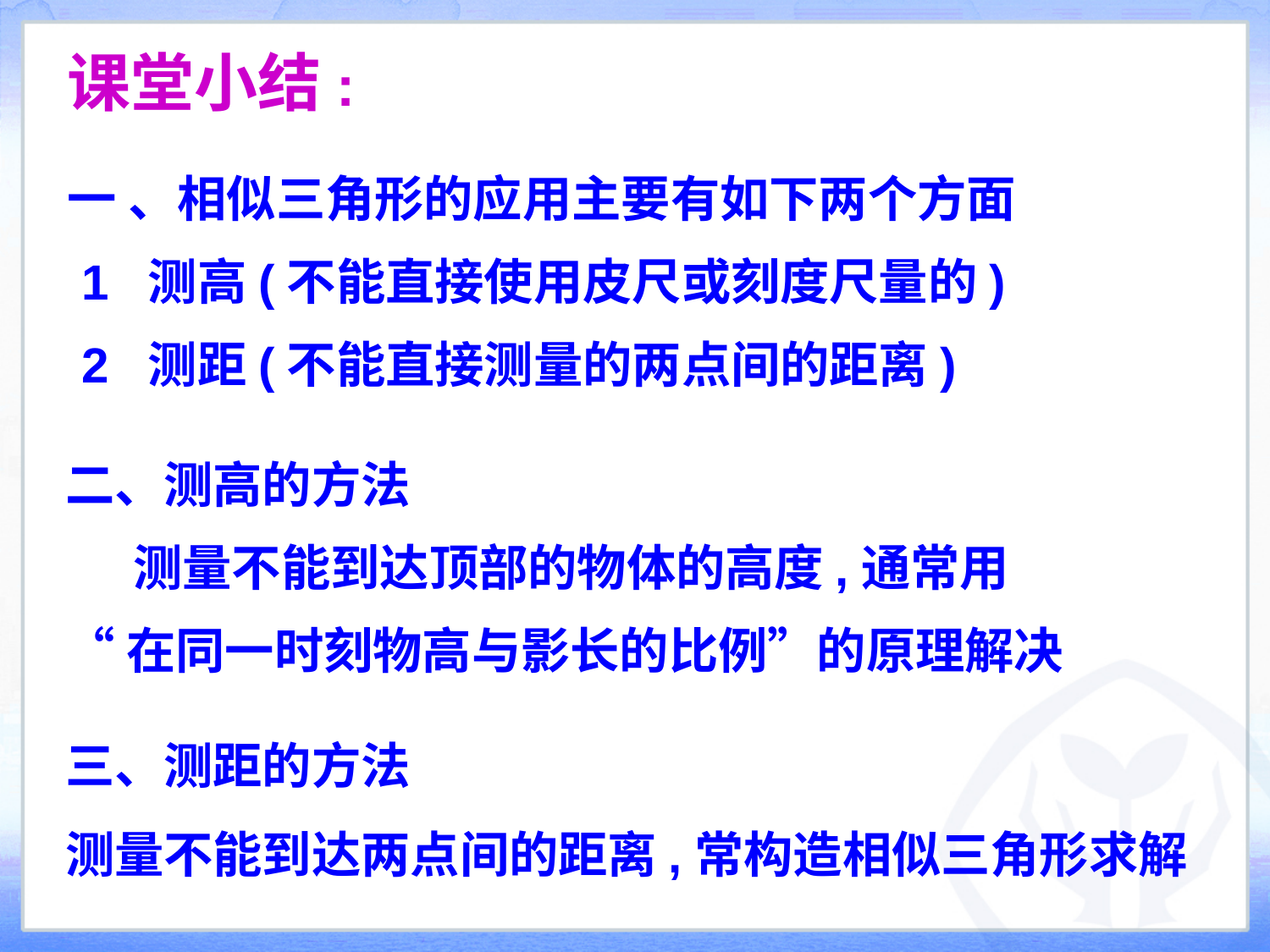

课堂小结:
一 、相似三角形的应用主要有如下两个方面
 1  测高(不能直接使用皮尺或刻度尺量的)
 2  测距(不能直接测量的两点间的距离)
二、测高的方法
     测量不能到达顶部的物体的高度,通常用
“在同一时刻物高与影长的比例”的原理解决
三、测距的方法
测量不能到达两点间的距离,常构造相似三角形求解